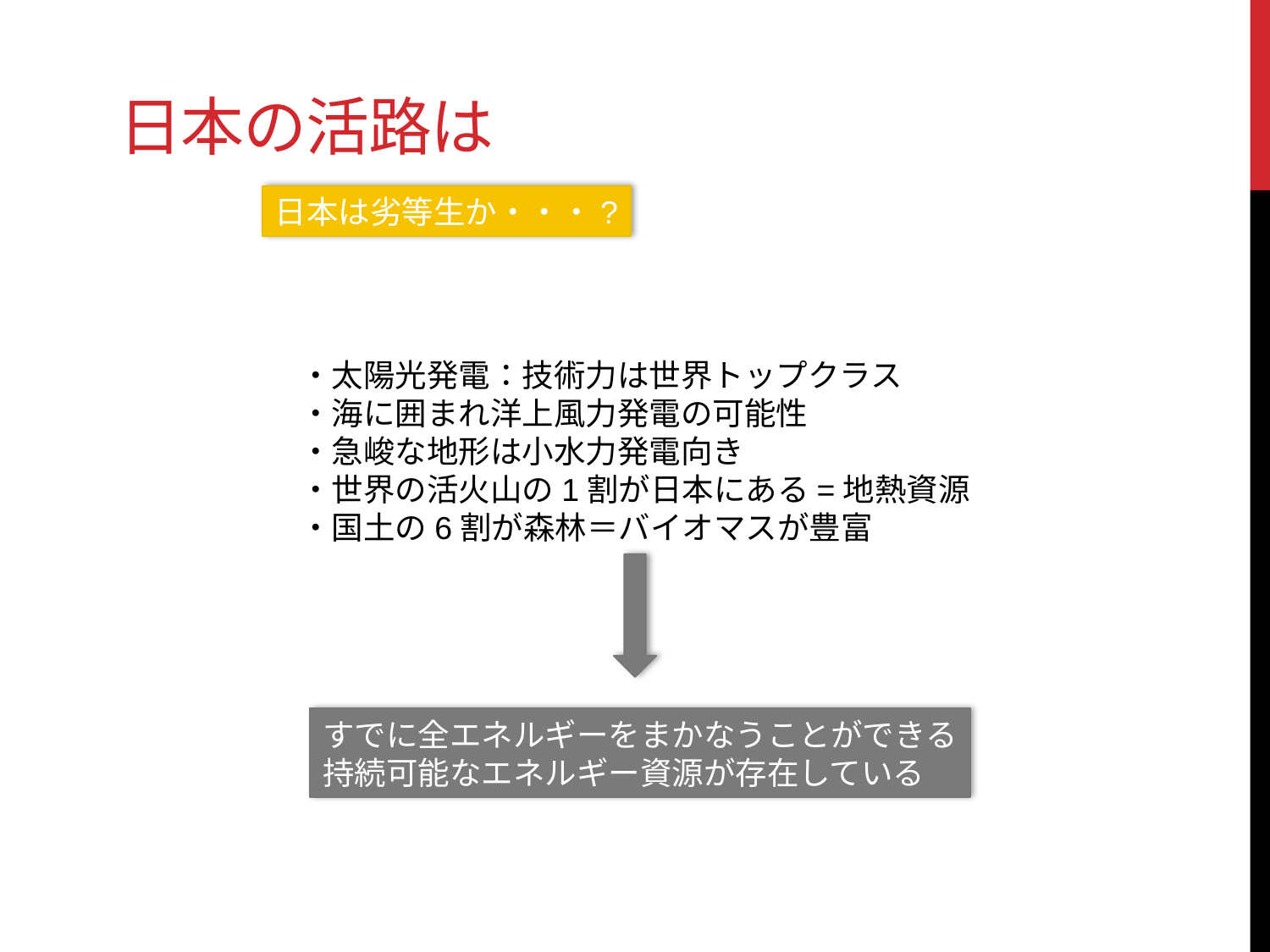

# 日本の活路は
日本は劣等生か・・・?
・太陽光発電：技術力は世界トップクラス
・海に囲まれ洋上風力発電の可能性
・急峻な地形は小水力発電向き
・世界の活火山の1割が日本にある=地熱資源
・国土の6割が森林＝バイオマスが豊富

すでに全エネルギーをまかなうことができる
持続可能なエネルギー資源が存在している